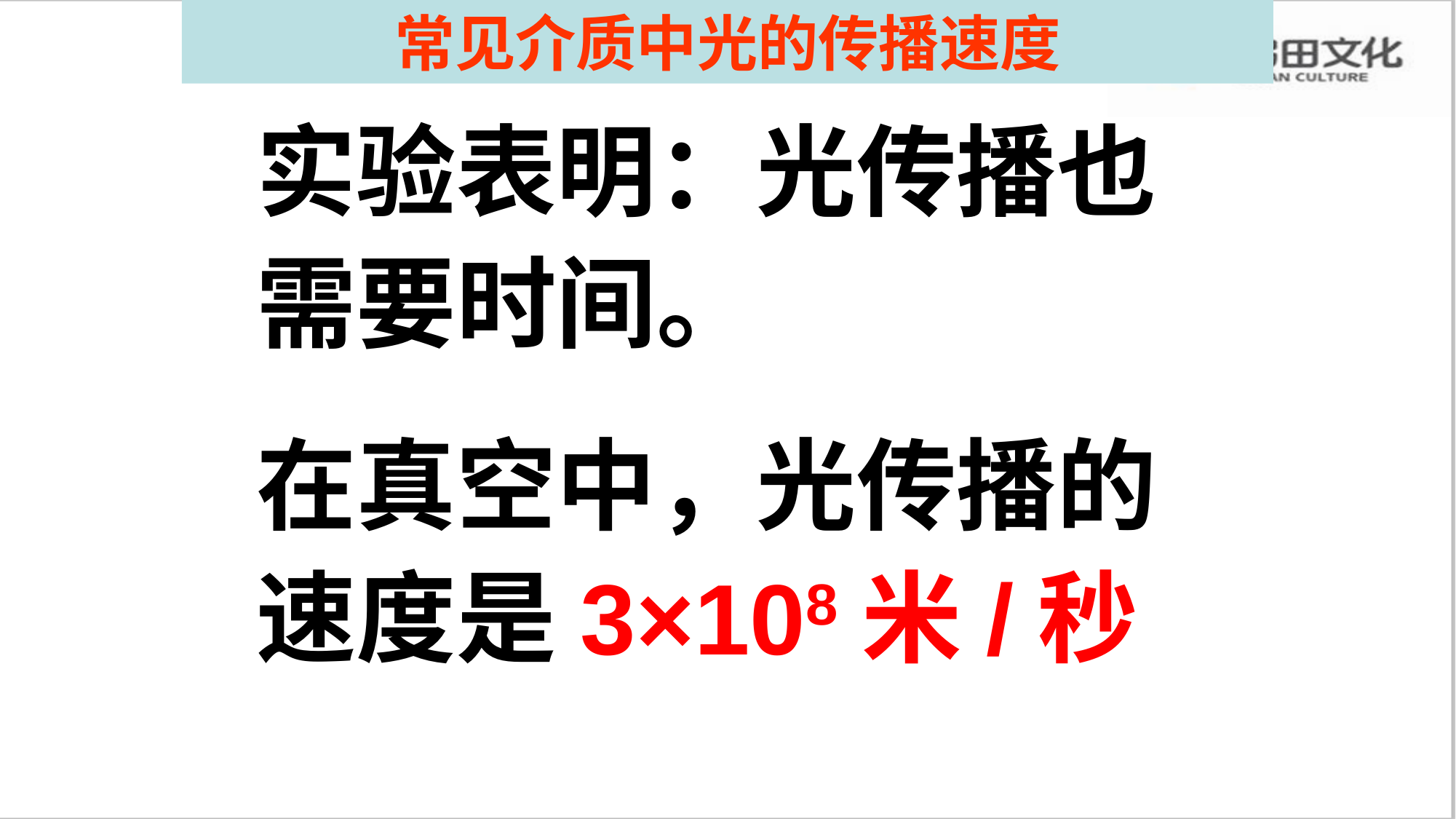

常见介质中光的传播速度
实验表明：光传播也需要时间。
在真空中，光传播的速度是3×108米/秒